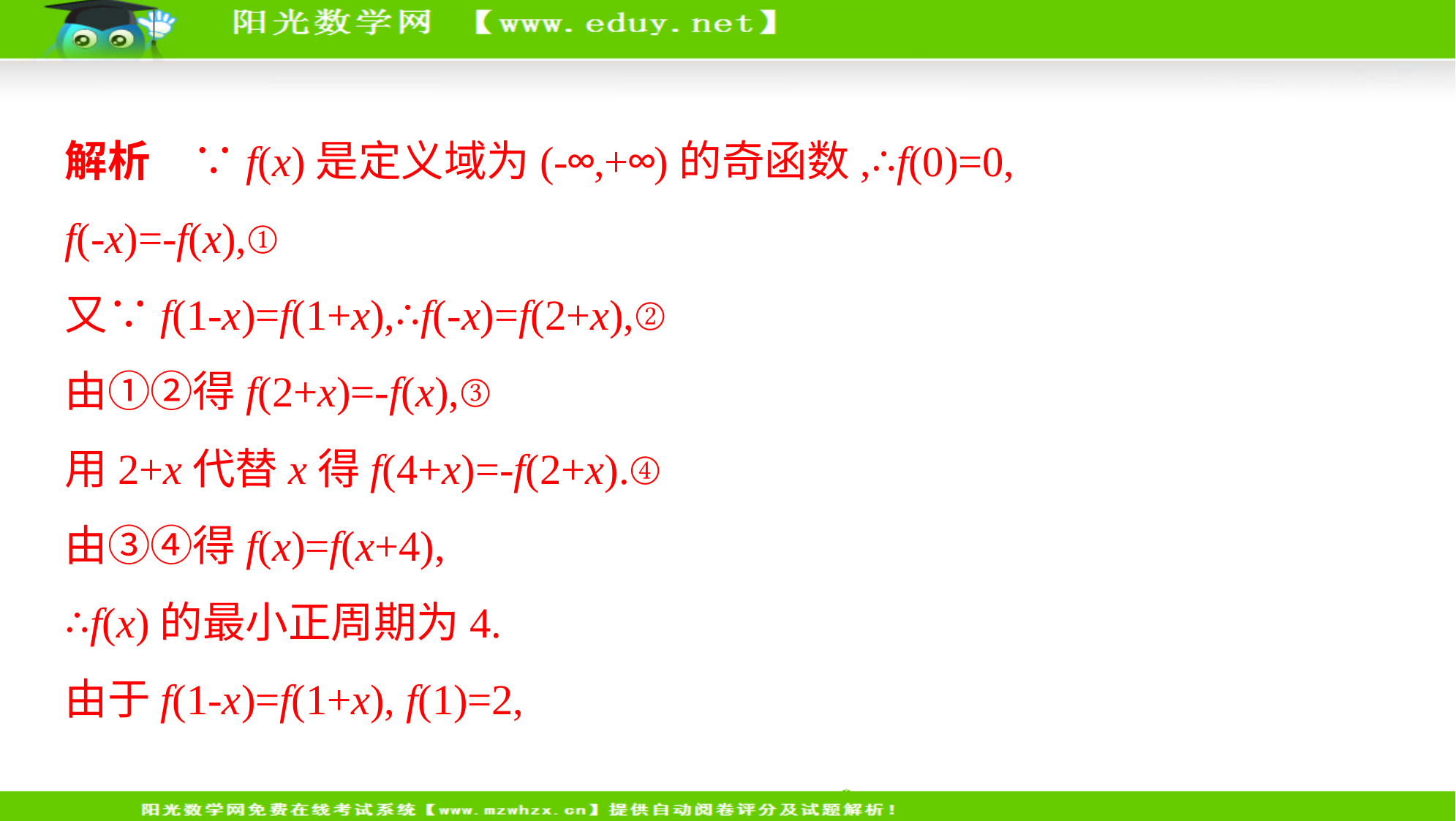

解析　∵f(x)是定义域为(-∞,+∞)的奇函数,∴f(0)=0,
f(-x)=-f(x),①
又∵f(1-x)=f(1+x),∴f(-x)=f(2+x),②
由①②得f(2+x)=-f(x),③
用2+x代替x得f(4+x)=-f(2+x).④
由③④得f(x)=f(x+4),
∴f(x)的最小正周期为4.
由于f(1-x)=f(1+x), f(1)=2,